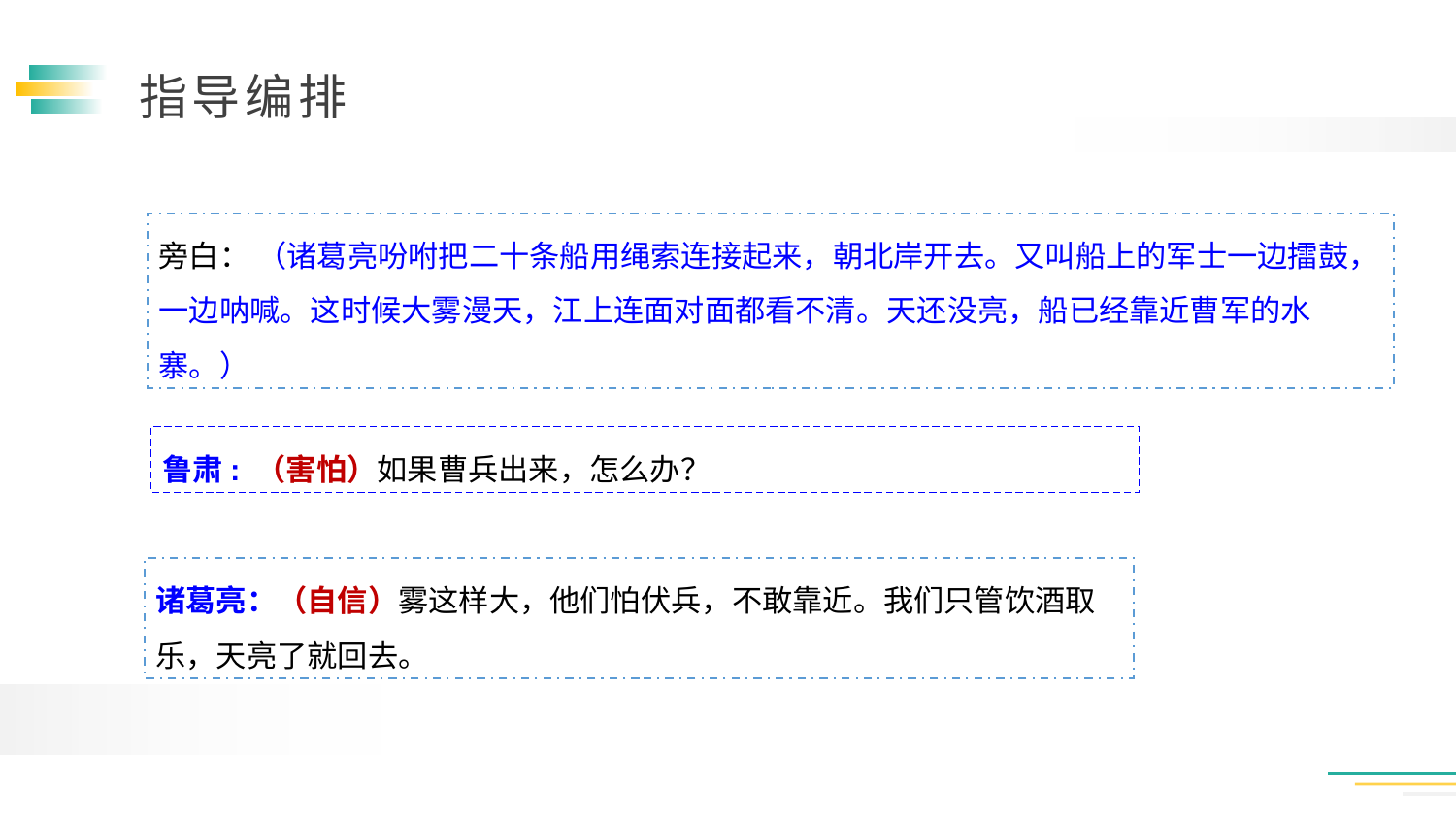

旁白： （诸葛亮吩咐把二十条船用绳索连接起来，朝北岸开去。又叫船上的军士一边擂鼓，一边呐喊。这时候大雾漫天，江上连面对面都看不清。天还没亮，船已经靠近曹军的水寨。）
鲁肃: （害怕）如果曹兵出来，怎么办？
诸葛亮：（自信）雾这样大，他们怕伏兵，不敢靠近。我们只管饮酒取乐，天亮了就回去。